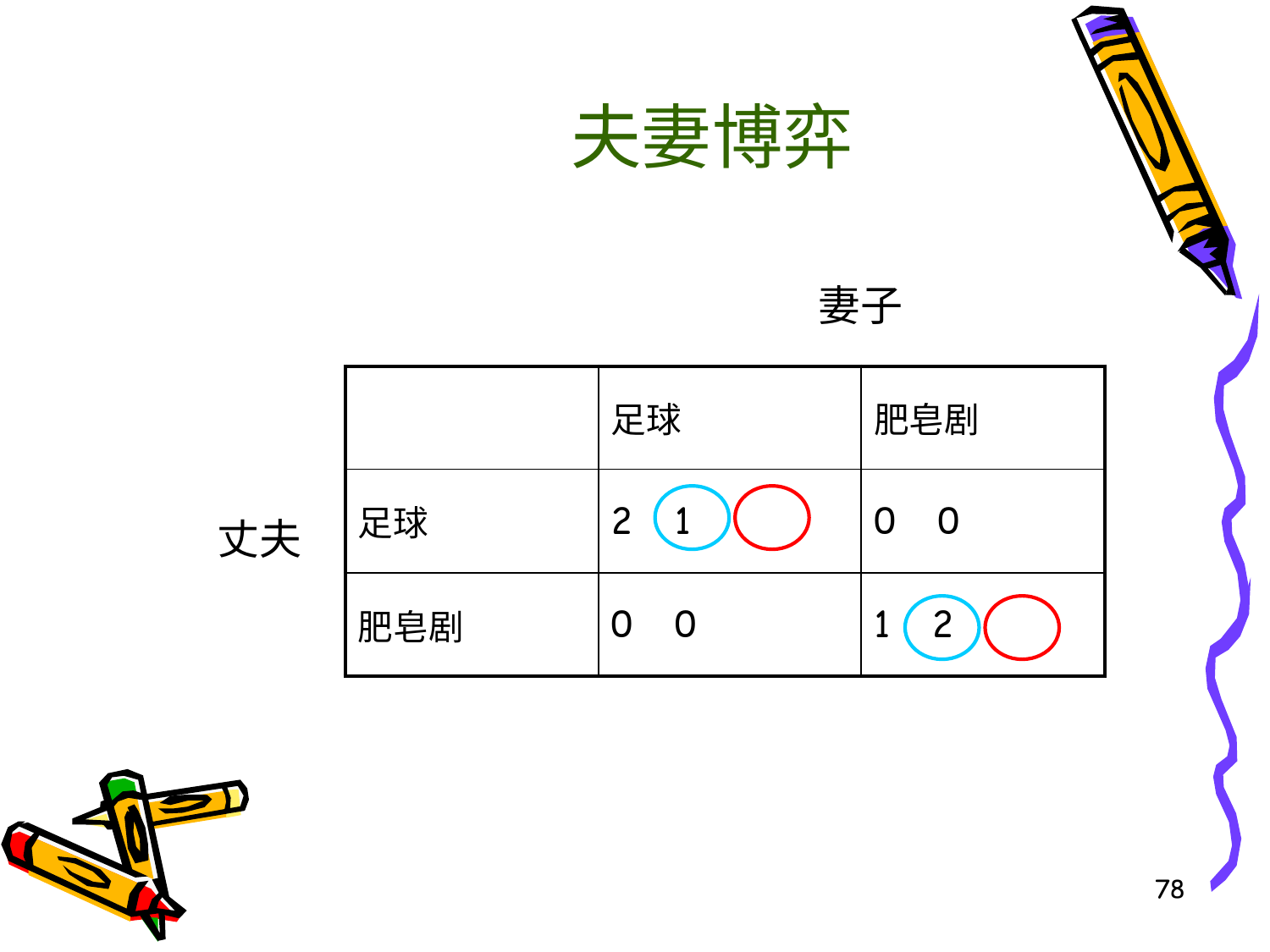

# 夫妻博弈
妻子
|  | 足球 | 肥皂剧 |
| --- | --- | --- |
| 足球 | 2 1 | 0 0 |
| 肥皂剧 | 0 0 | 1 2 |

丈夫

78